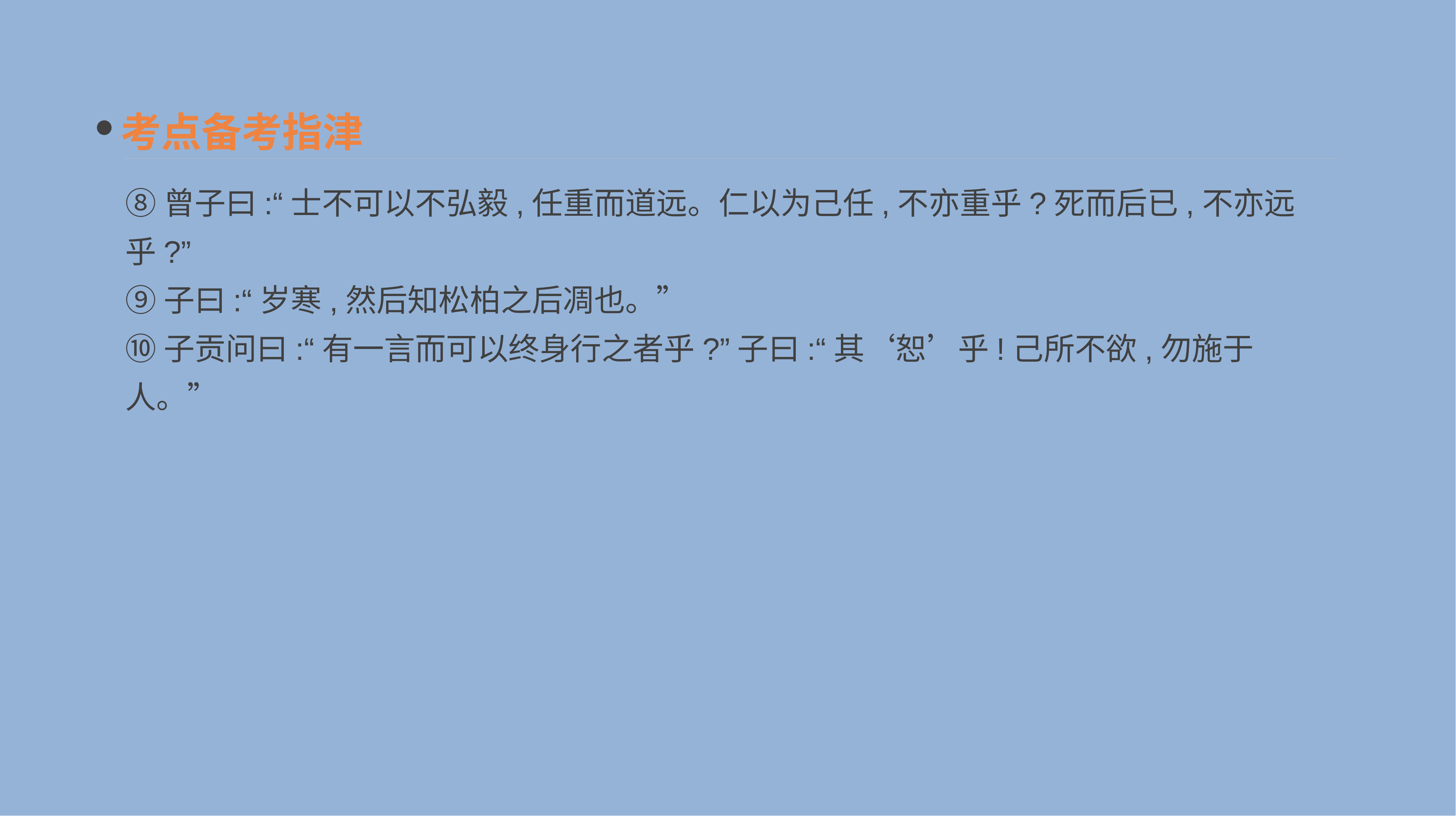

考点备考指津

⑧曾子曰:“士不可以不弘毅,任重而道远。仁以为己任,不亦重乎?死而后已,不亦远乎?”
⑨子曰:“岁寒,然后知松柏之后凋也。”
⑩子贡问曰:“有一言而可以终身行之者乎?”子曰:“其‘恕’乎!己所不欲,勿施于人。”